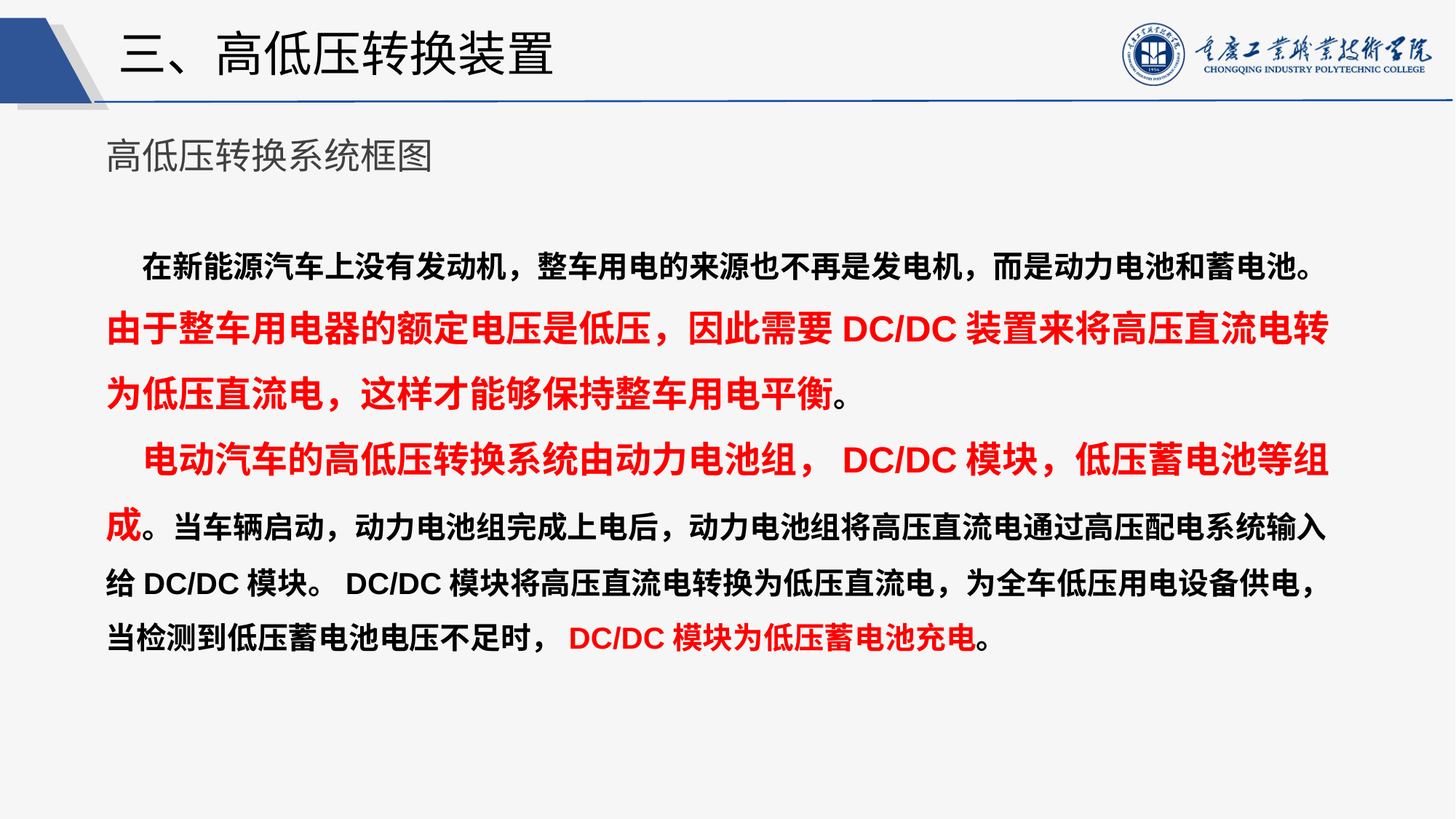

三、高低压转换装置
高低压转换系统框图
在新能源汽车上没有发动机，整车用电的来源也不再是发电机，而是动力电池和蓄电池。由于整车用电器的额定电压是低压，因此需要DC/DC装置来将高压直流电转为低压直流电，这样才能够保持整车用电平衡。
电动汽车的高低压转换系统由动力电池组，DC/DC模块，低压蓄电池等组成。当车辆启动，动力电池组完成上电后，动力电池组将高压直流电通过高压配电系统输入给DC/DC模块。DC/DC模块将高压直流电转换为低压直流电，为全车低压用电设备供电，当检测到低压蓄电池电压不足时，DC/DC模块为低压蓄电池充电。